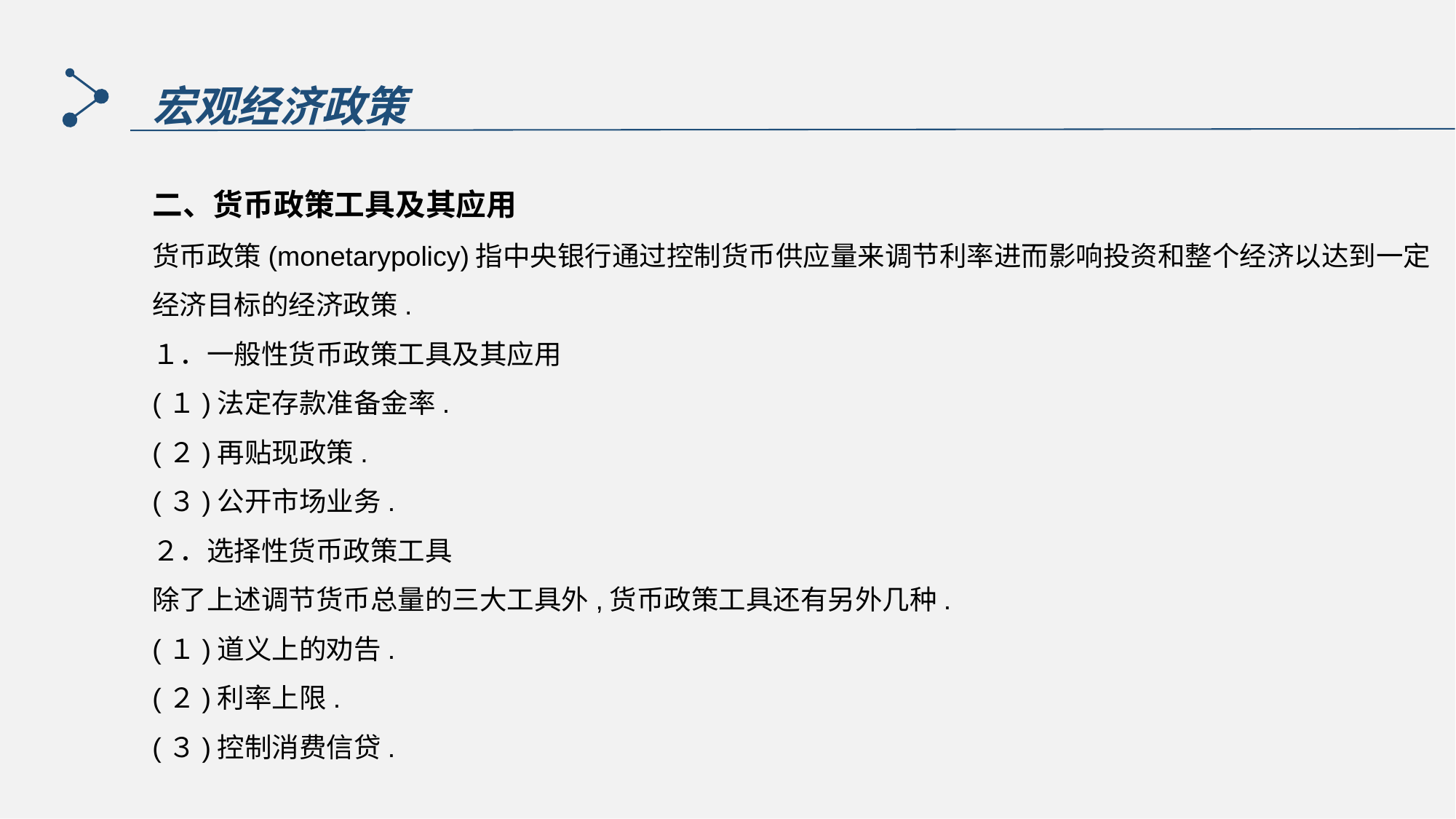

宏观经济政策
二、货币政策工具及其应用
货币政策(monetarypolicy)指中央银行通过控制货币供应量来调节利率进而影响投资和整个经济以达到一定经济目标的经济政策.
１．一般性货币政策工具及其应用
(１)法定存款准备金率.
(２)再贴现政策.
(３)公开市场业务.
２．选择性货币政策工具
除了上述调节货币总量的三大工具外,货币政策工具还有另外几种.
(１)道义上的劝告.
(２)利率上限.
(３)控制消费信贷.